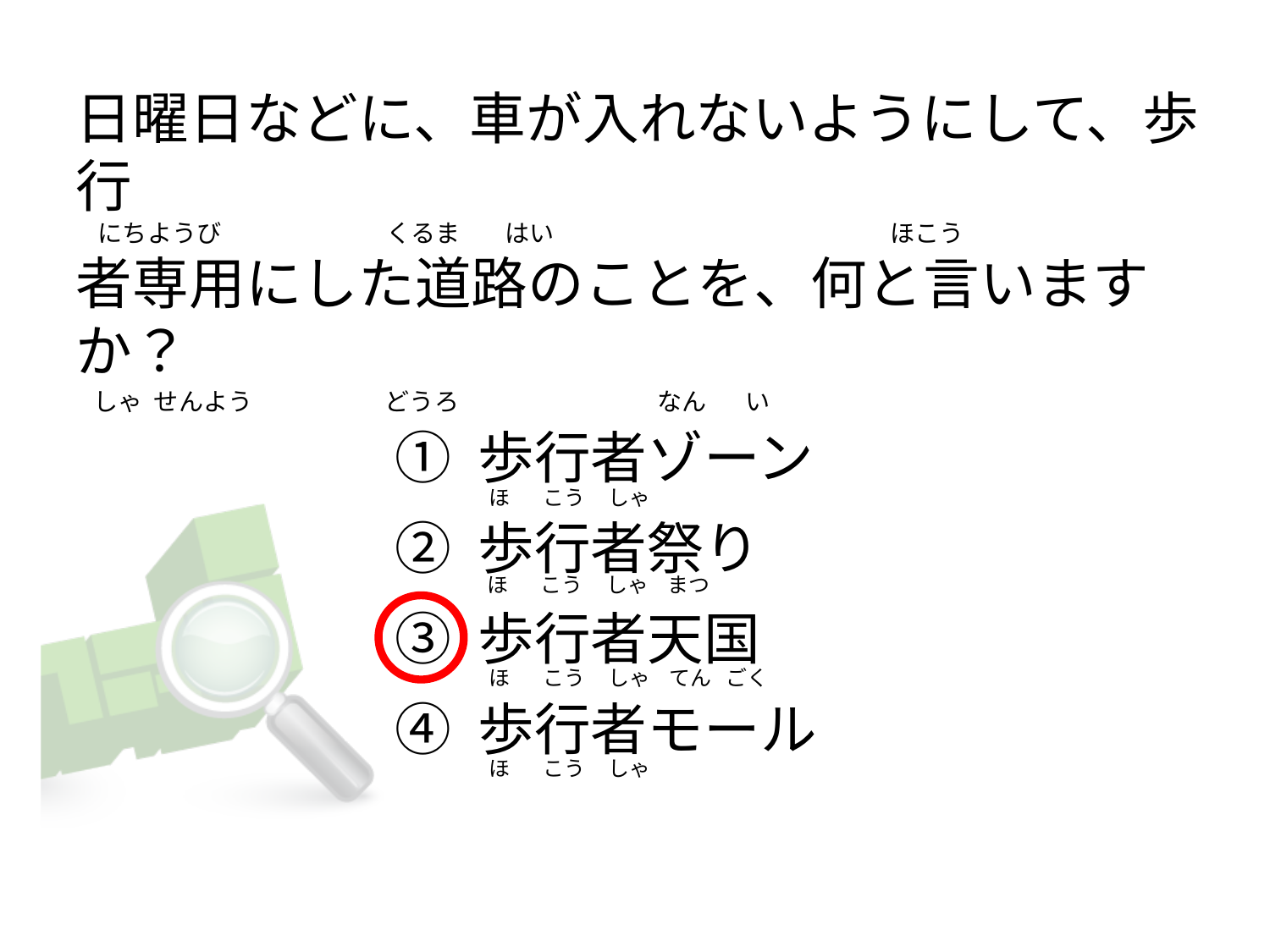

# 日曜日などに、車が入れないようにして、歩行     にちようび                              くるま        はい                                                             ほこう 者専用にした道路のことを、何と言いますか？   しゃ  せんよう                        どうろ                                    なん       い
① 歩行者ゾーン
② 歩行者祭り
③ 歩行者天国
④ 歩行者モール
    ほ       こう     しゃ
    ほ       こう     しゃ    まつ

    ほ       こう     しゃ    てん   ごく
    ほ       こう     しゃ